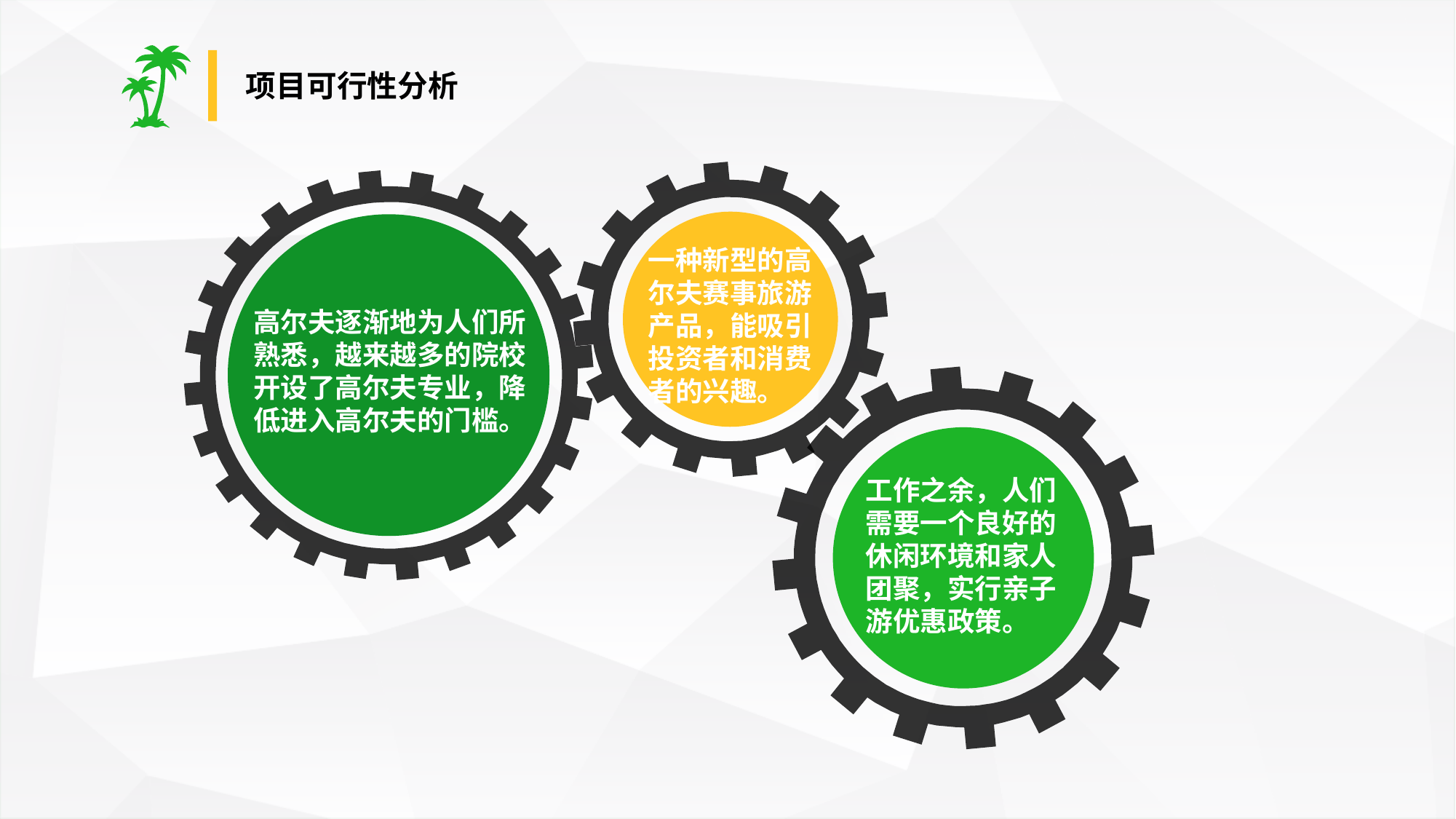

项目可行性分析

一种新型的高尔夫赛事旅游产品，能吸引投资者和消费者的兴趣。
高尔夫逐渐地为人们所熟悉，越来越多的院校开设了高尔夫专业，降低进入高尔夫的门槛。

工作之余，人们需要一个良好的休闲环境和家人团聚，实行亲子游优惠政策。